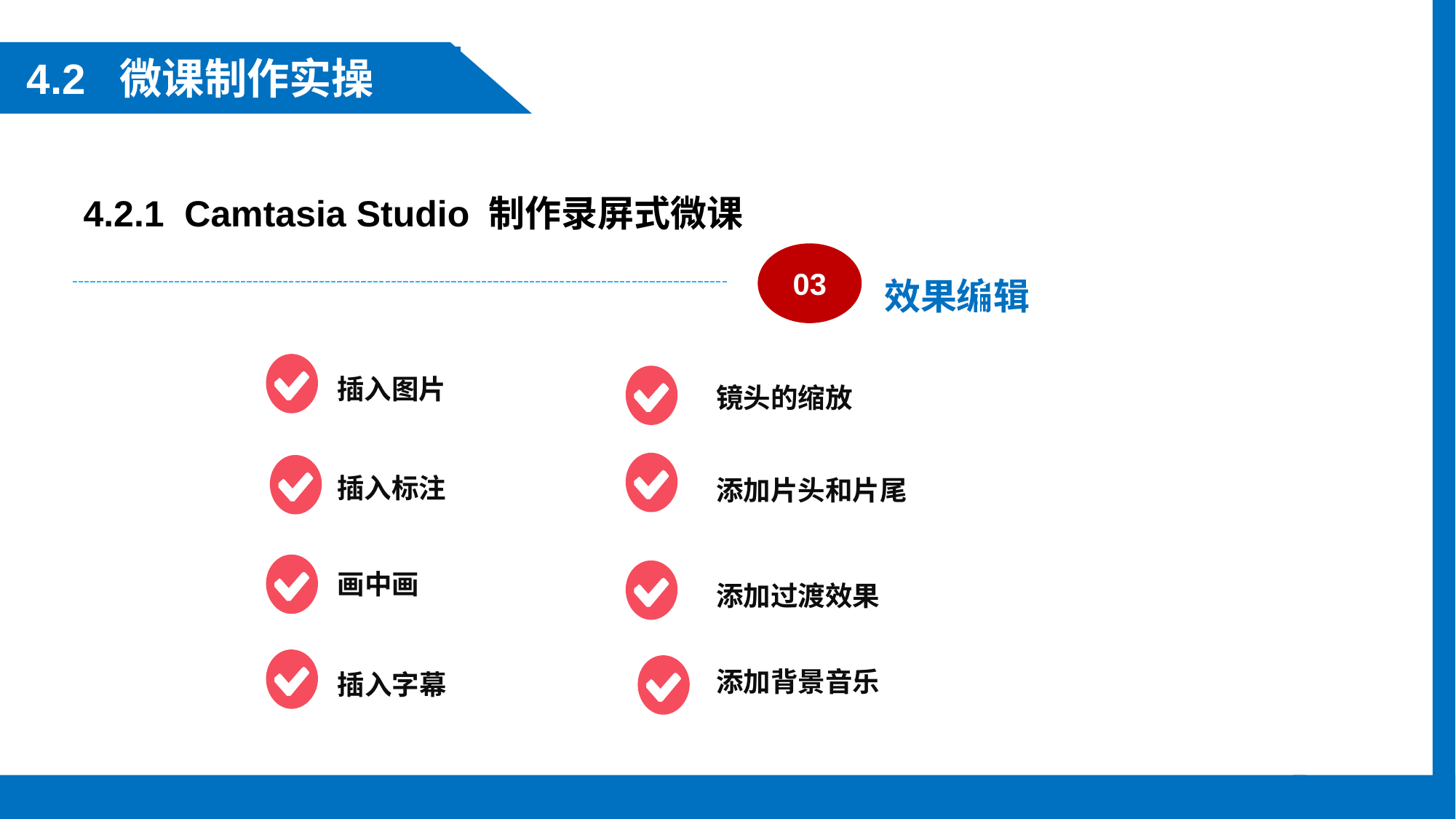

4.2  微课制作实操
4.2.1  Camtasia Studio 制作录屏式微课
03
效果编辑

插入图片

镜头的缩放

插入标注
添加片头和片尾

画中画

添加过渡效果

添加背景音乐
插入字幕